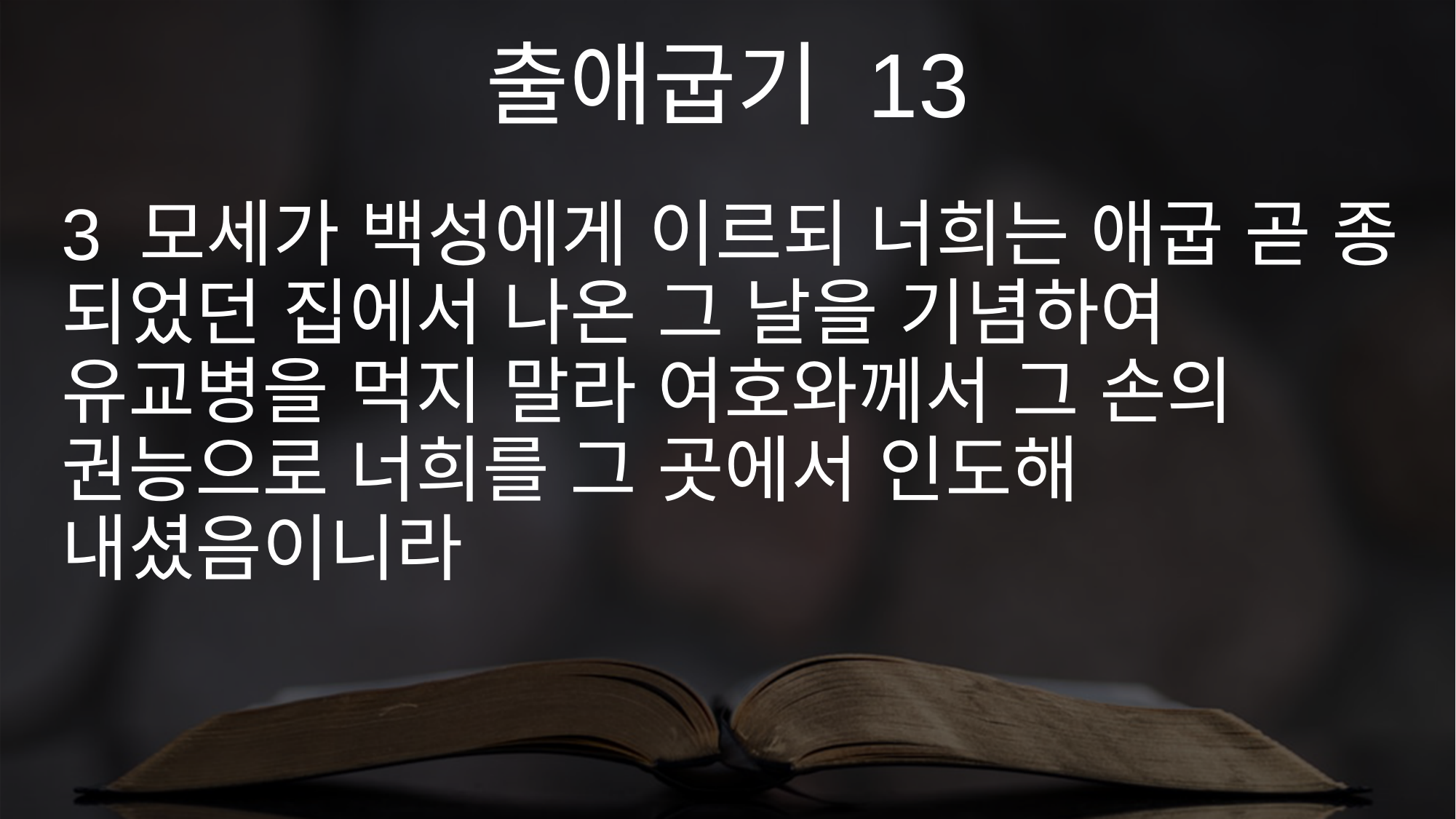

출애굽기 13
3 모세가 백성에게 이르되 너희는 애굽 곧 종 되었던 집에서 나온 그 날을 기념하여 유교병을 먹지 말라 여호와께서 그 손의 권능으로 너희를 그 곳에서 인도해 내셨음이니라